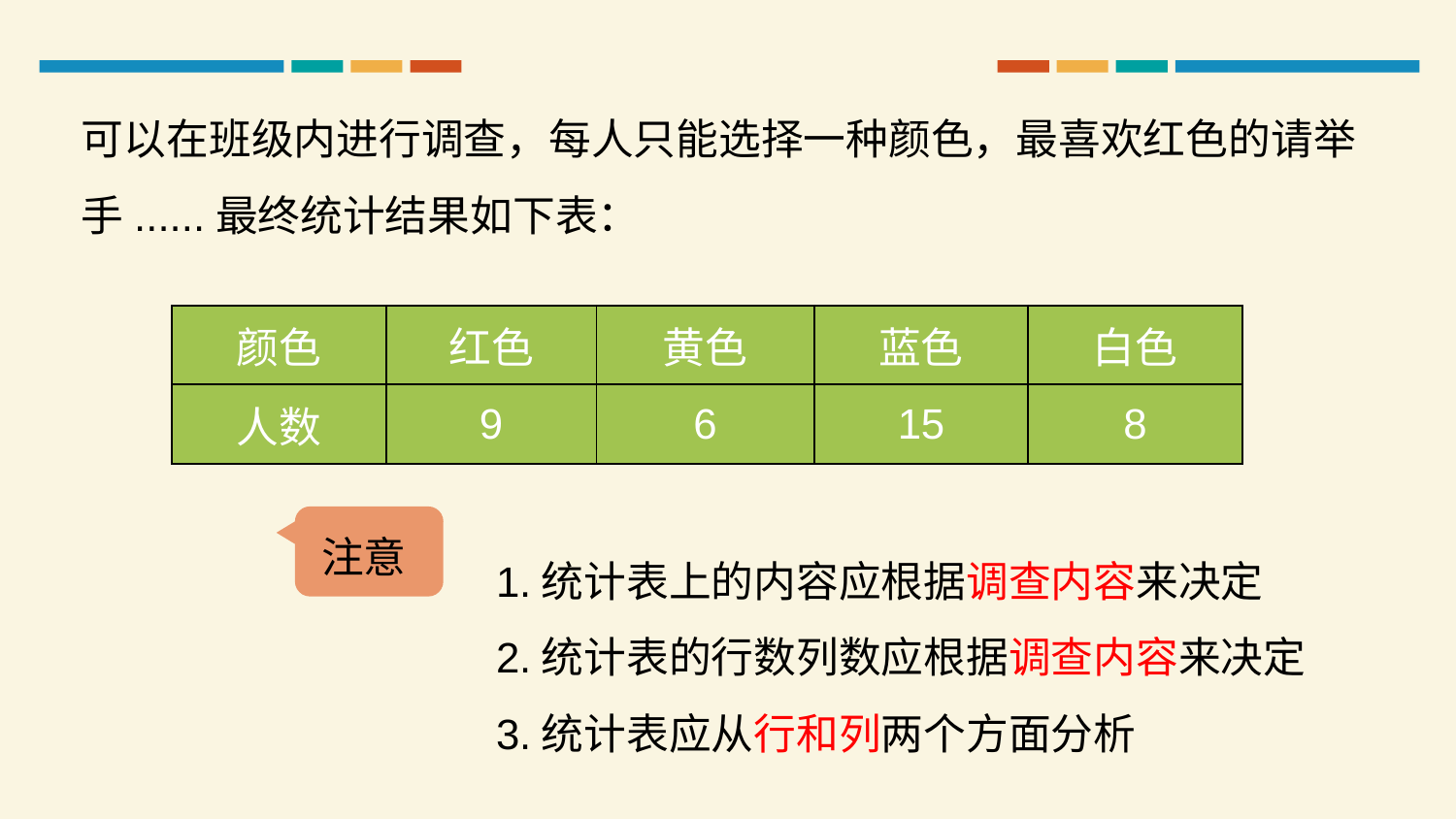

可以在班级内进行调查，每人只能选择一种颜色，最喜欢红色的请举手......最终统计结果如下表：
| 颜色 | 红色 | 黄色 | 蓝色 | 白色 |
| --- | --- | --- | --- | --- |
| 人数 | 9 | 6 | 15 | 8 |

注意
1.统计表上的内容应根据调查内容来决定
2.统计表的行数列数应根据调查内容来决定
3.统计表应从行和列两个方面分析